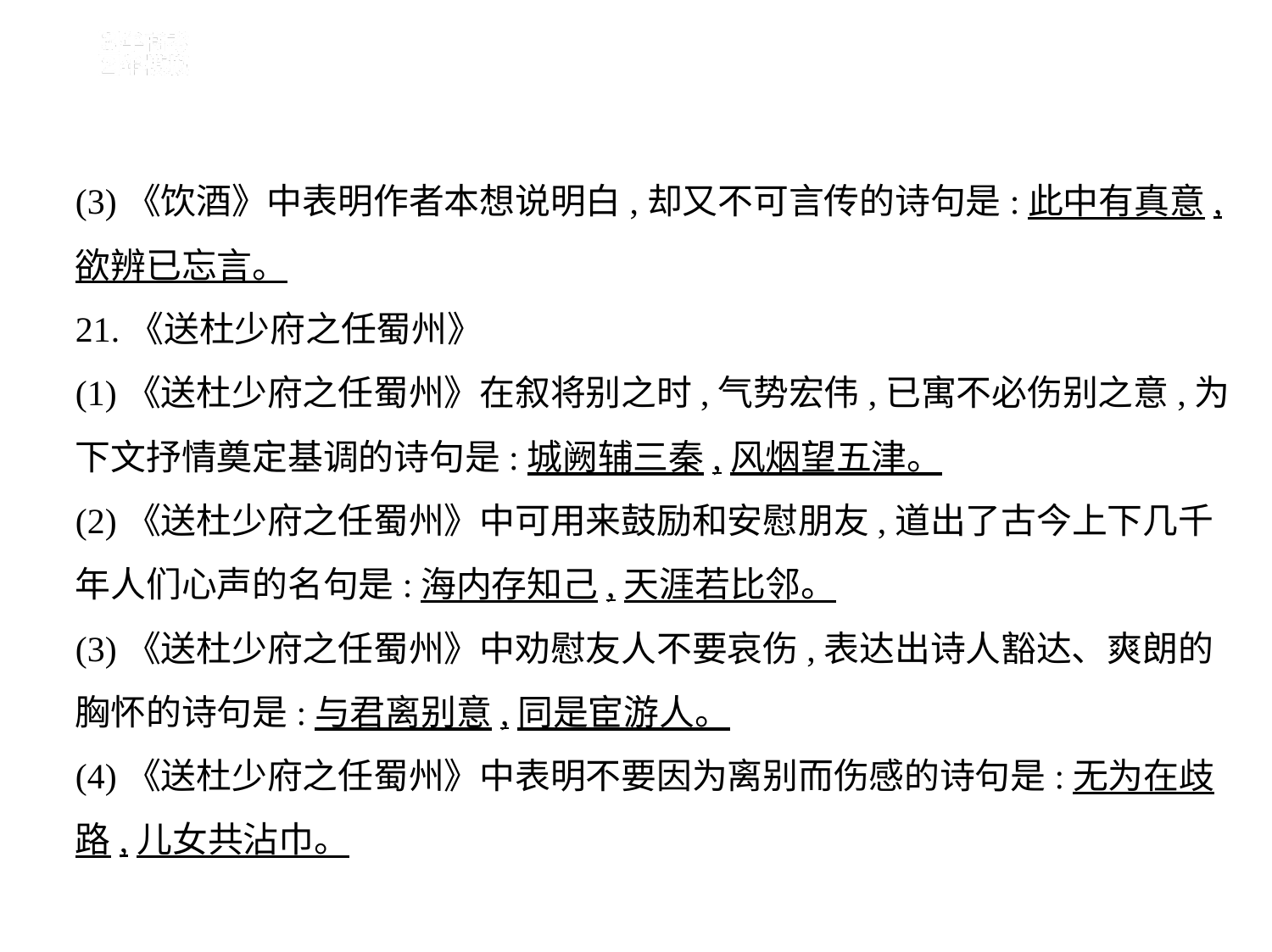

(3)《饮酒》中表明作者本想说明白,却又不可言传的诗句是:此中有真意,
欲辨已忘言。
21.《送杜少府之任蜀州》
(1)《送杜少府之任蜀州》在叙将别之时,气势宏伟,已寓不必伤别之意,为
下文抒情奠定基调的诗句是:城阙辅三秦,风烟望五津。
(2)《送杜少府之任蜀州》中可用来鼓励和安慰朋友,道出了古今上下几千
年人们心声的名句是:海内存知己,天涯若比邻。
(3)《送杜少府之任蜀州》中劝慰友人不要哀伤,表达出诗人豁达、爽朗的
胸怀的诗句是:与君离别意,同是宦游人。
(4)《送杜少府之任蜀州》中表明不要因为离别而伤感的诗句是:无为在歧
路,儿女共沾巾。